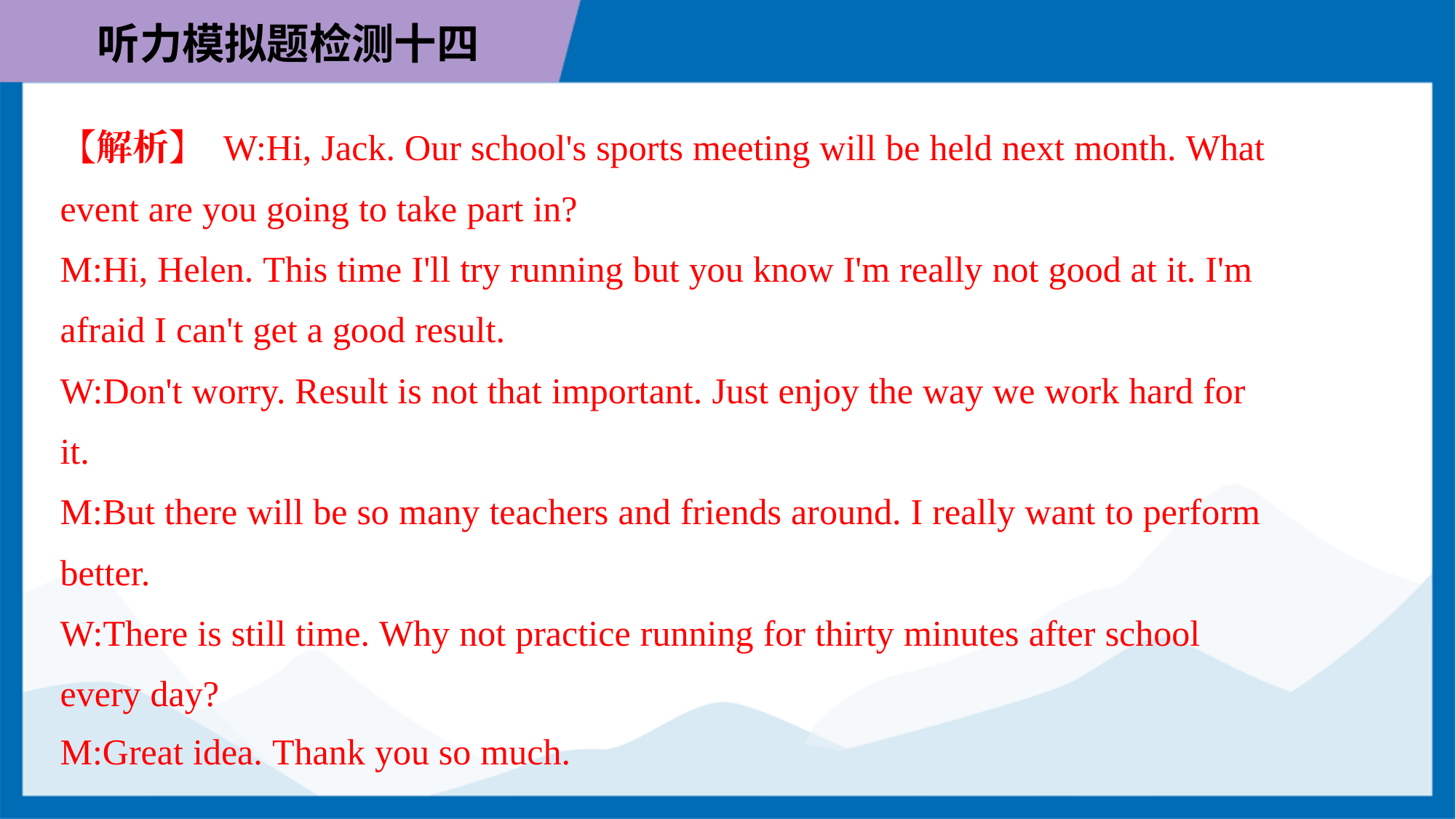

【解析】 W:Hi, Jack. Our school's sports meeting will be held next month. What
event are you going to take part in?
M:Hi, Helen. This time I'll try running but you know I'm really not good at it. I'm
afraid I can't get a good result.
W:Don't worry. Result is not that important. Just enjoy the way we work hard for
it.
M:But there will be so many teachers and friends around. I really want to perform
better.
W:There is still time. Why not practice running for thirty minutes after school
every day?
M:Great idea. Thank you so much.